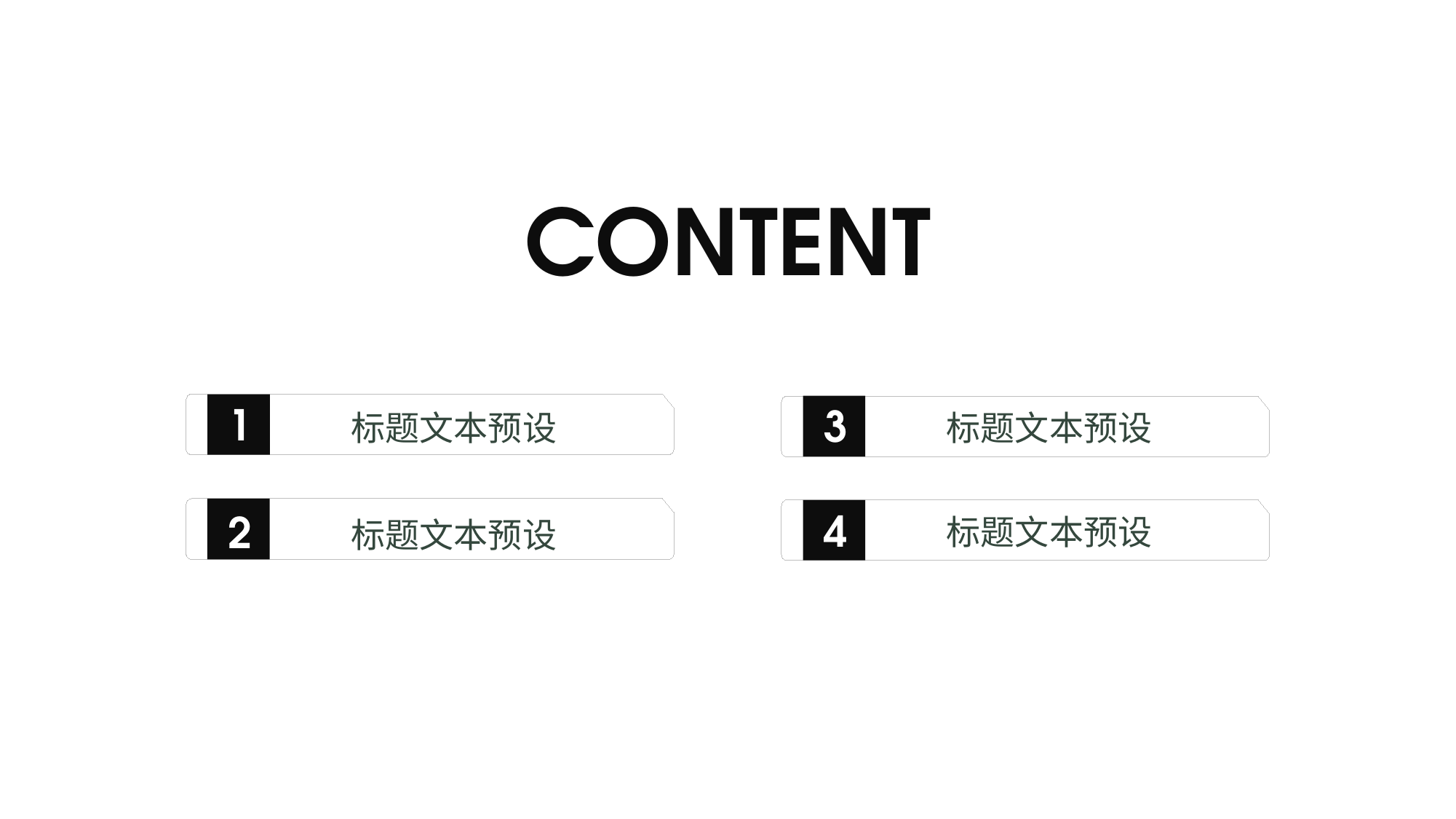

CONTENT
1

3

标题文本预设
标题文本预设

4

2
标题文本预设
标题文本预设